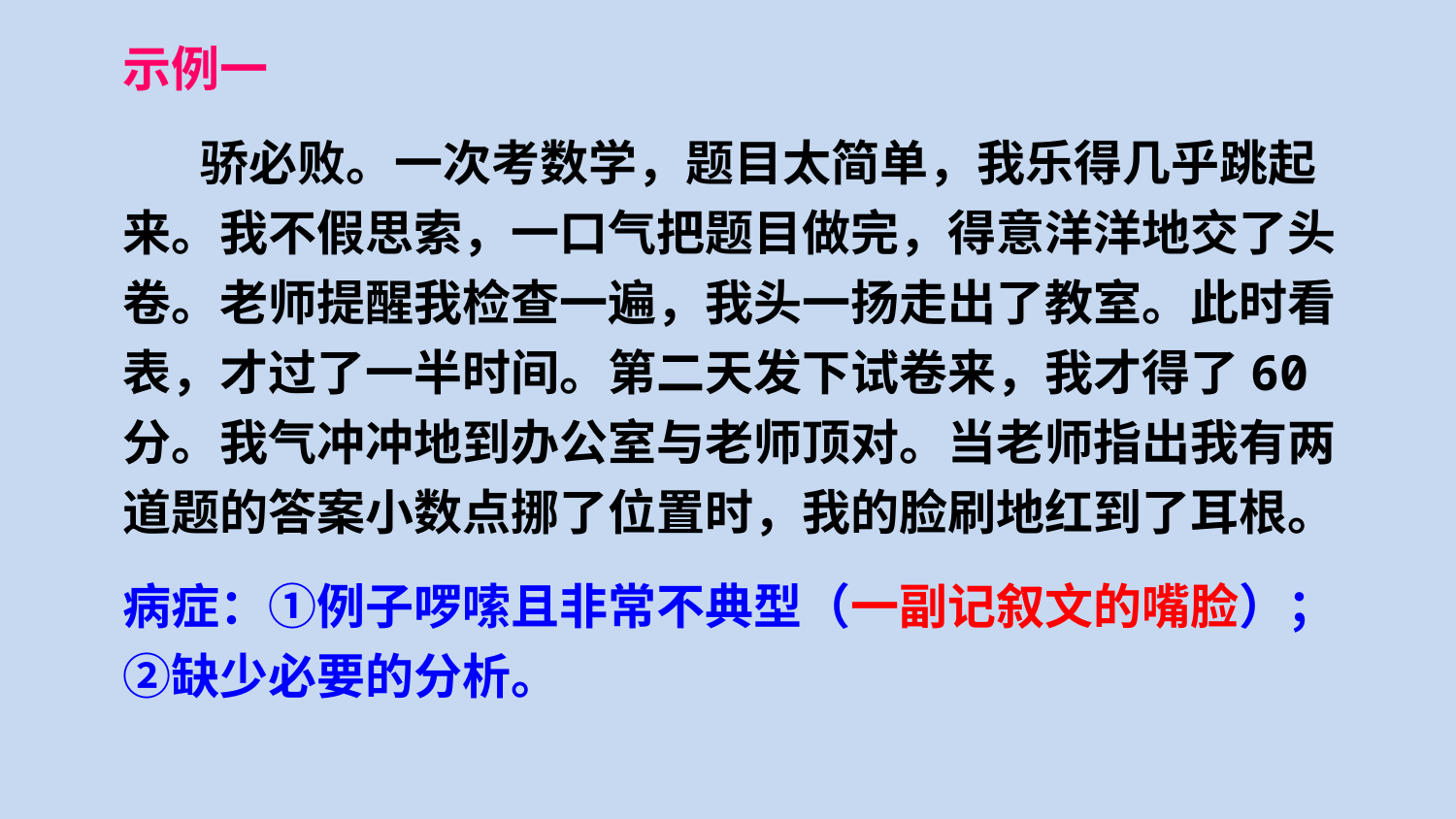

示例一
       骄必败。一次考数学，题目太简单，我乐得几乎跳起来。我不假思索，一口气把题目做完，得意洋洋地交了头卷。老师提醒我检查一遍，我头一扬走出了教室。此时看表，才过了一半时间。第二天发下试卷来，我才得了60分。我气冲冲地到办公室与老师顶对。当老师指出我有两道题的答案小数点挪了位置时，我的脸刷地红到了耳根。
病症：①例子啰嗦且非常不典型（一副记叙文的嘴脸）；②缺少必要的分析。